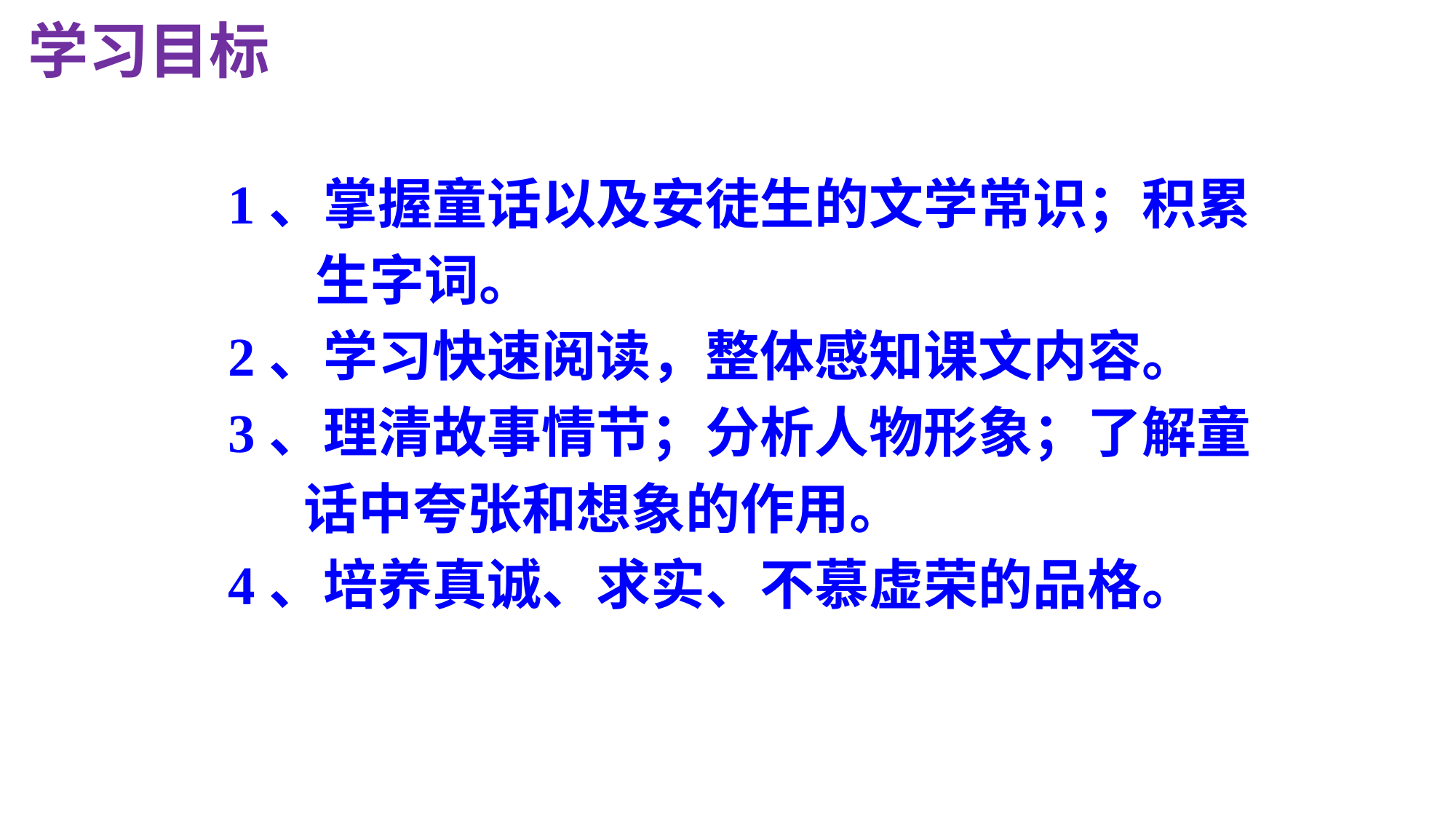

学习目标
1、掌握童话以及安徒生的文学常识；积累
      生字词。
2、学习快速阅读，整体感知课文内容。
3、理清故事情节；分析人物形象；了解童
     话中夸张和想象的作用。
4、培养真诚、求实、不慕虚荣的品格。